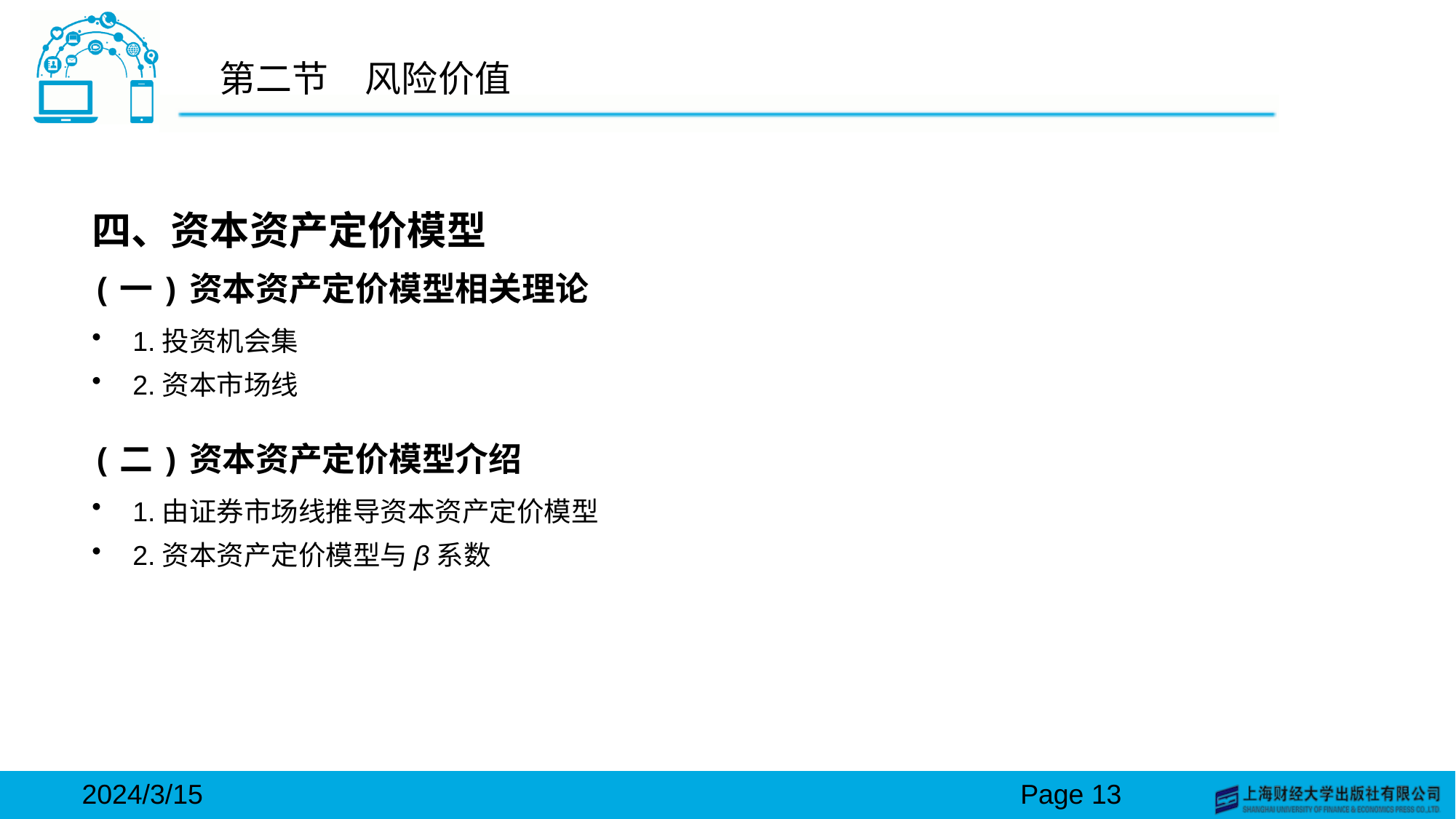

# 第二节　风险价值
四、资本资产定价模型
(一)资本资产定价模型相关理论
1.投资机会集
2.资本市场线
(二)资本资产定价模型介绍
1.由证券市场线推导资本资产定价模型
2.资本资产定价模型与β系数

2024/3/15
Page 13